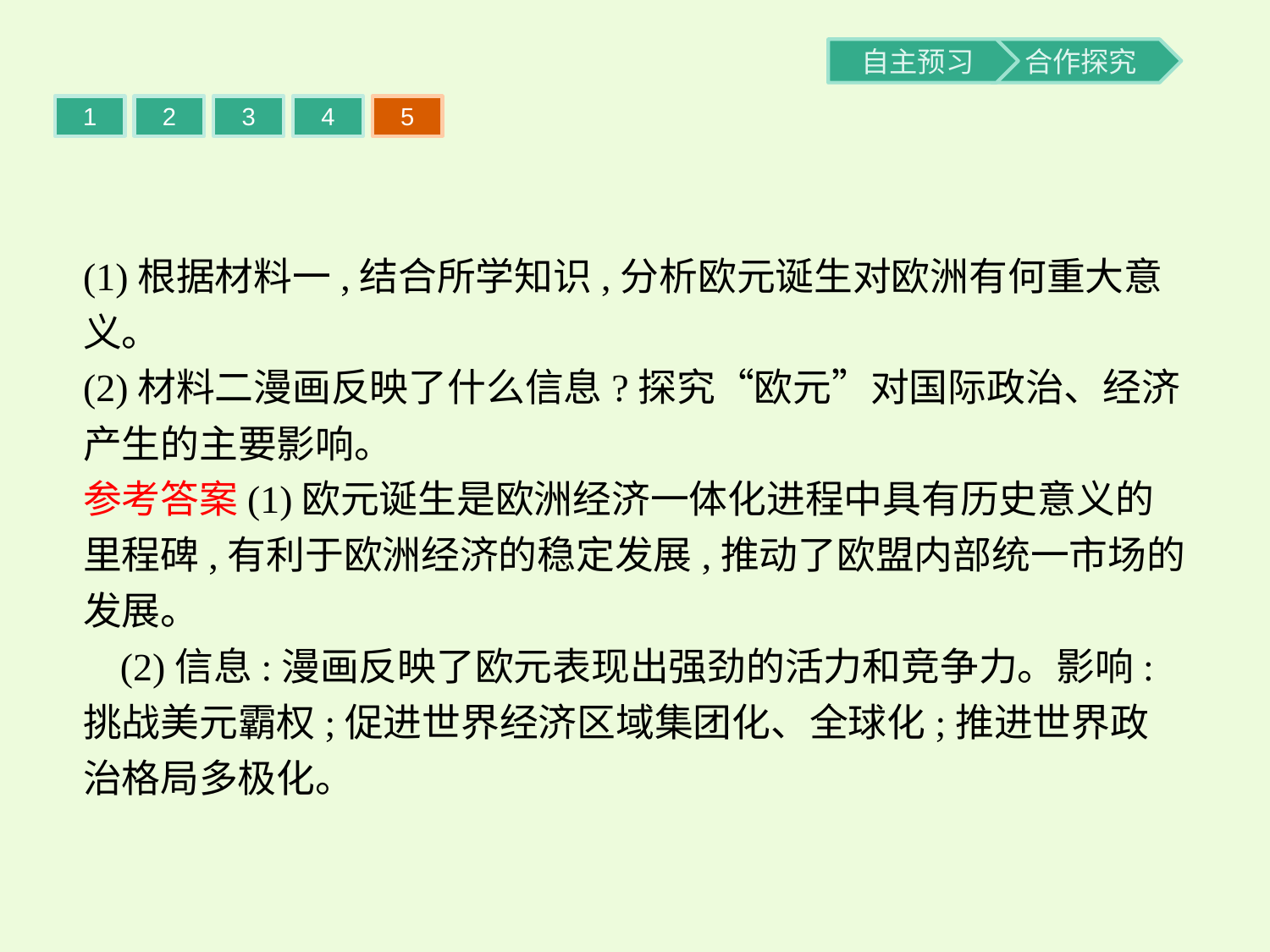

1
2
3
4
5
(1)根据材料一,结合所学知识,分析欧元诞生对欧洲有何重大意义。
(2)材料二漫画反映了什么信息?探究“欧元”对国际政治、经济产生的主要影响。
参考答案(1)欧元诞生是欧洲经济一体化进程中具有历史意义的里程碑,有利于欧洲经济的稳定发展,推动了欧盟内部统一市场的发展。
(2)信息:漫画反映了欧元表现出强劲的活力和竞争力。影响:挑战美元霸权;促进世界经济区域集团化、全球化;推进世界政治格局多极化。